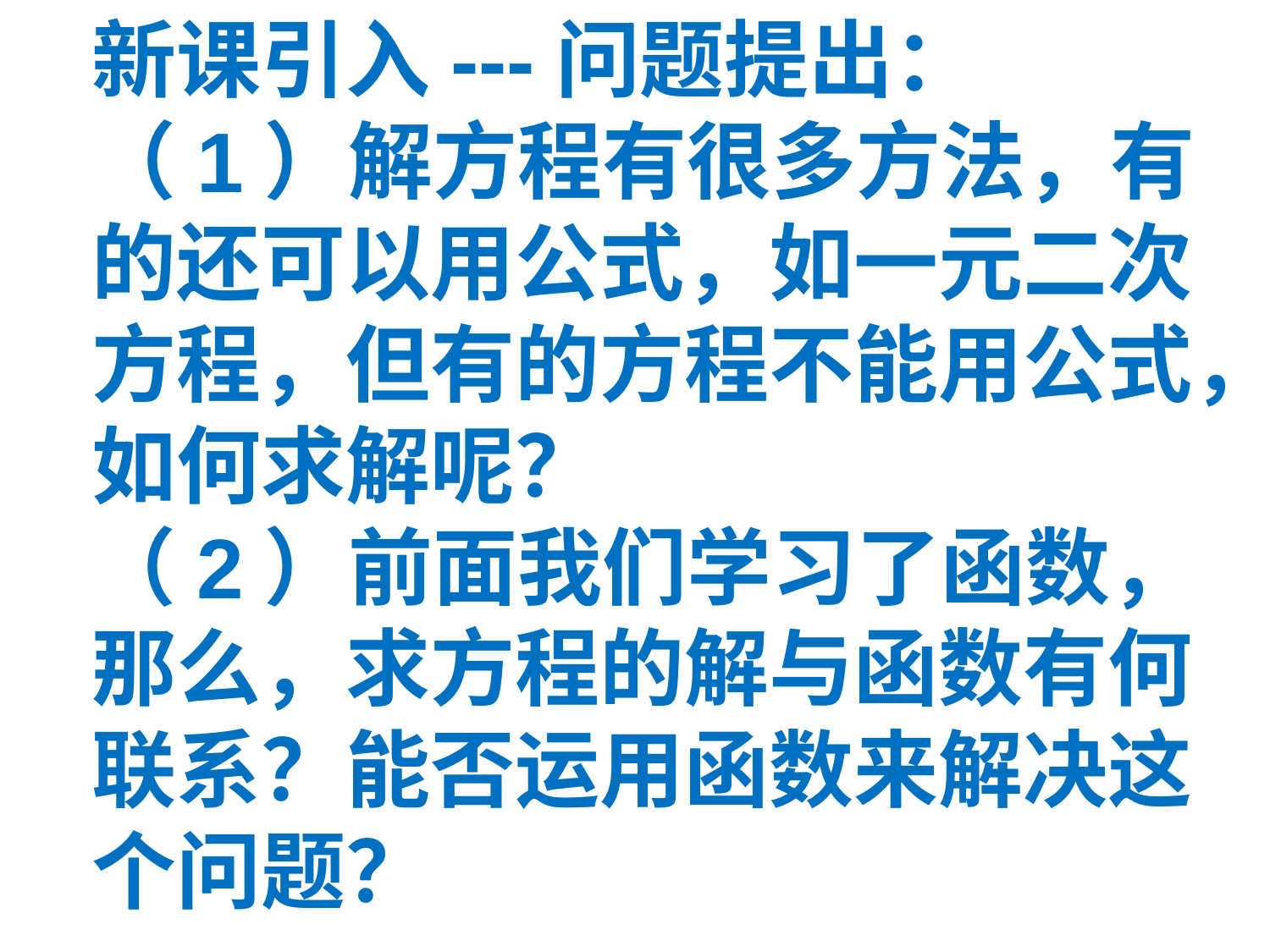

新课引入---问题提出：
（1）解方程有很多方法，有的还可以用公式，如一元二次方程，但有的方程不能用公式，如何求解呢？
（2）前面我们学习了函数，那么，求方程的解与函数有何联系？能否运用函数来解决这个问题？